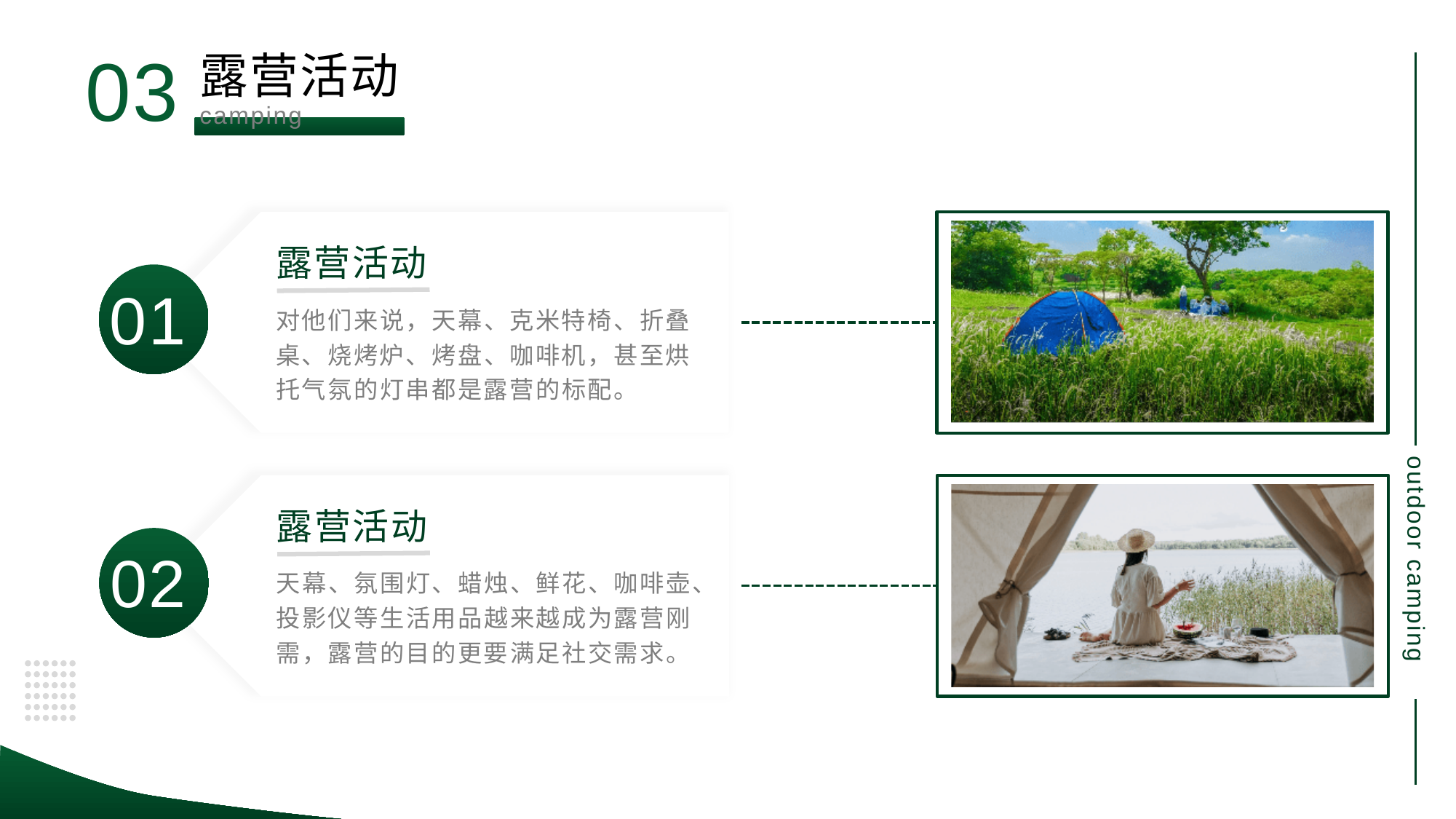

03
露营活动
camping

露营活动

01
对他们来说，天幕、克米特椅、折叠桌、烧烤炉、烤盘、咖啡机，甚至烘托气氛的灯串都是露营的标配。

露营活动

02
天幕、氛围灯、蜡烛、鲜花、咖啡壶、投影仪等生活用品越来越成为露营刚需，露营的目的更要满足社交需求。